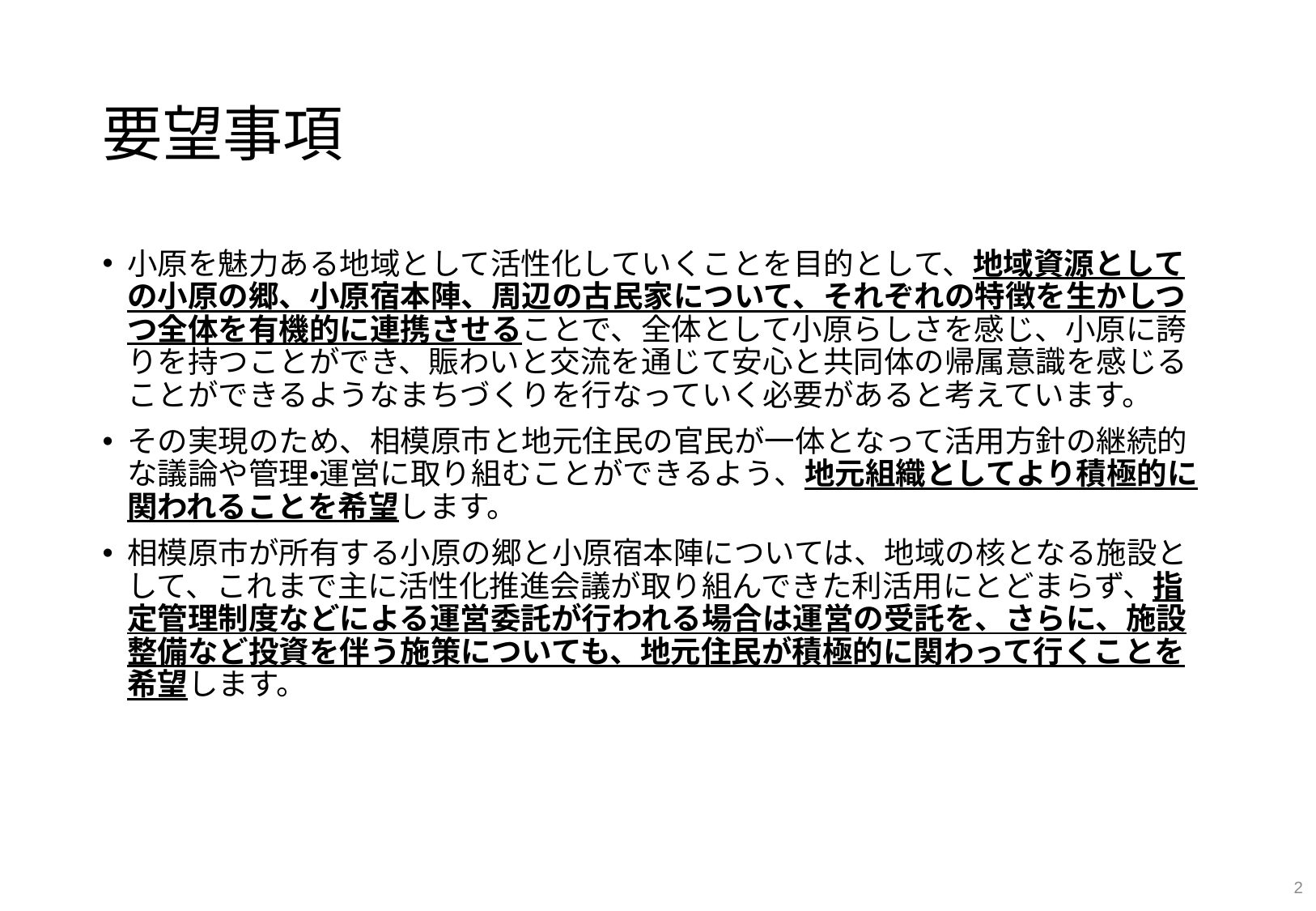

# 要望事項
小原を魅力ある地域として活性化していくことを目的として、地域資源としての小原の郷、小原宿本陣、周辺の古民家について、それぞれの特徴を生かしつつ全体を有機的に連携させることで、全体として小原らしさを感じ、小原に誇りを持つことができ、賑わいと交流を通じて安心と共同体の帰属意識を感じることができるようなまちづくりを行なっていく必要があると考えています。
その実現のため、相模原市と地元住民の官民が一体となって活用方針の継続的な議論や管理・運営に取り組むことができるよう、地元組織としてより積極的に関われることを希望します。
相模原市が所有する小原の郷と小原宿本陣については、地域の核となる施設として、これまで主に活性化推進会議が取り組んできた利活用にとどまらず、指定管理制度などによる運営委託が行われる場合は運営の受託を、さらに、施設整備など投資を伴う施策についても、地元住民が積極的に関わって行くことを希望します。
2